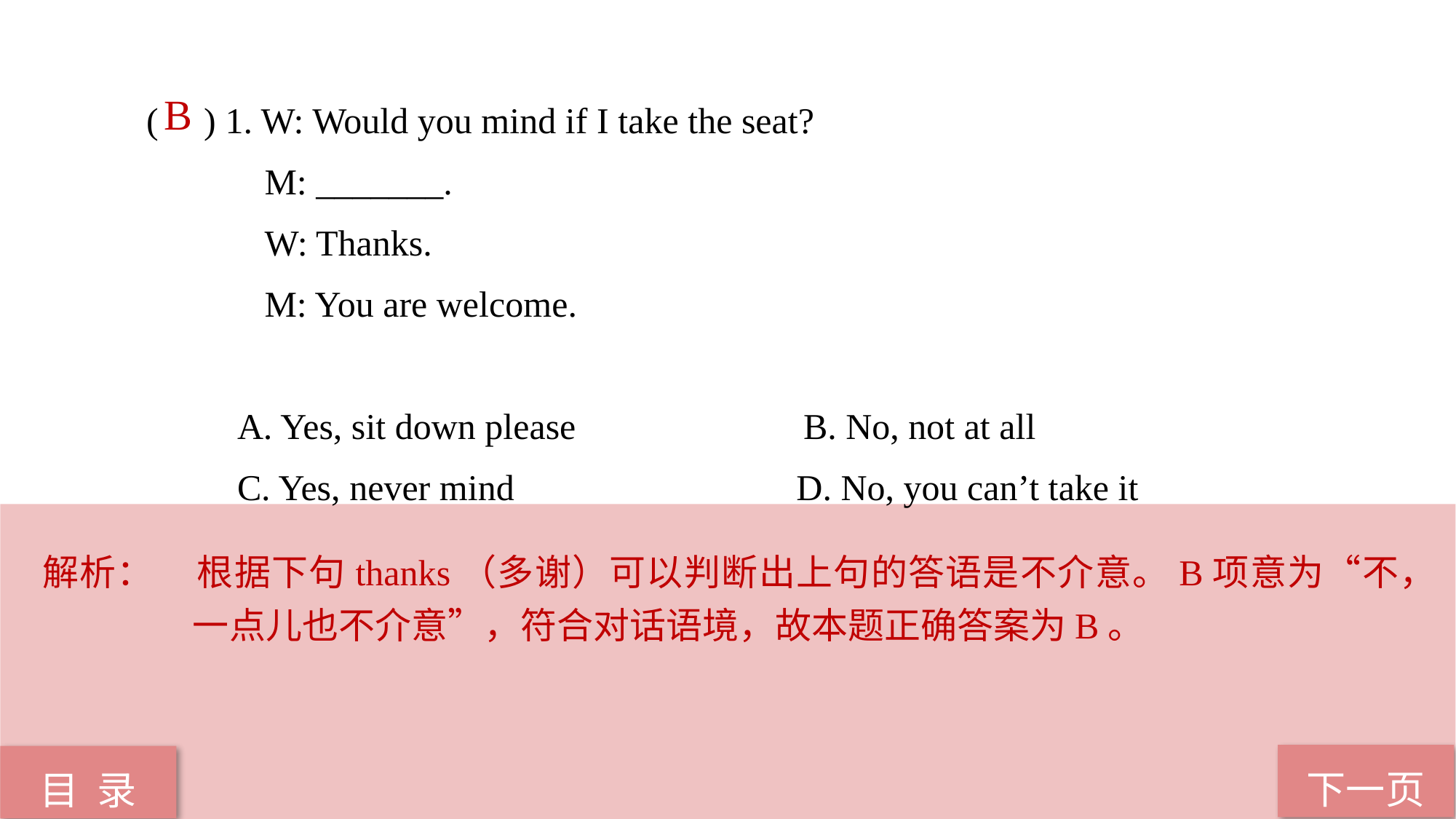

(     ) 1. W: Would you mind if I take the seat?
             M: _______.
             W: Thanks.
             M: You are welcome.

          A. Yes, sit down please                         B. No, not at all
          C. Yes, never mind                               D. No, you can’t take it
 B
解析：	根据下句thanks（多谢）可以判断出上句的答语是不介意。B项意为“不，一点儿也不介意”，符合对话语境，故本题正确答案为B。